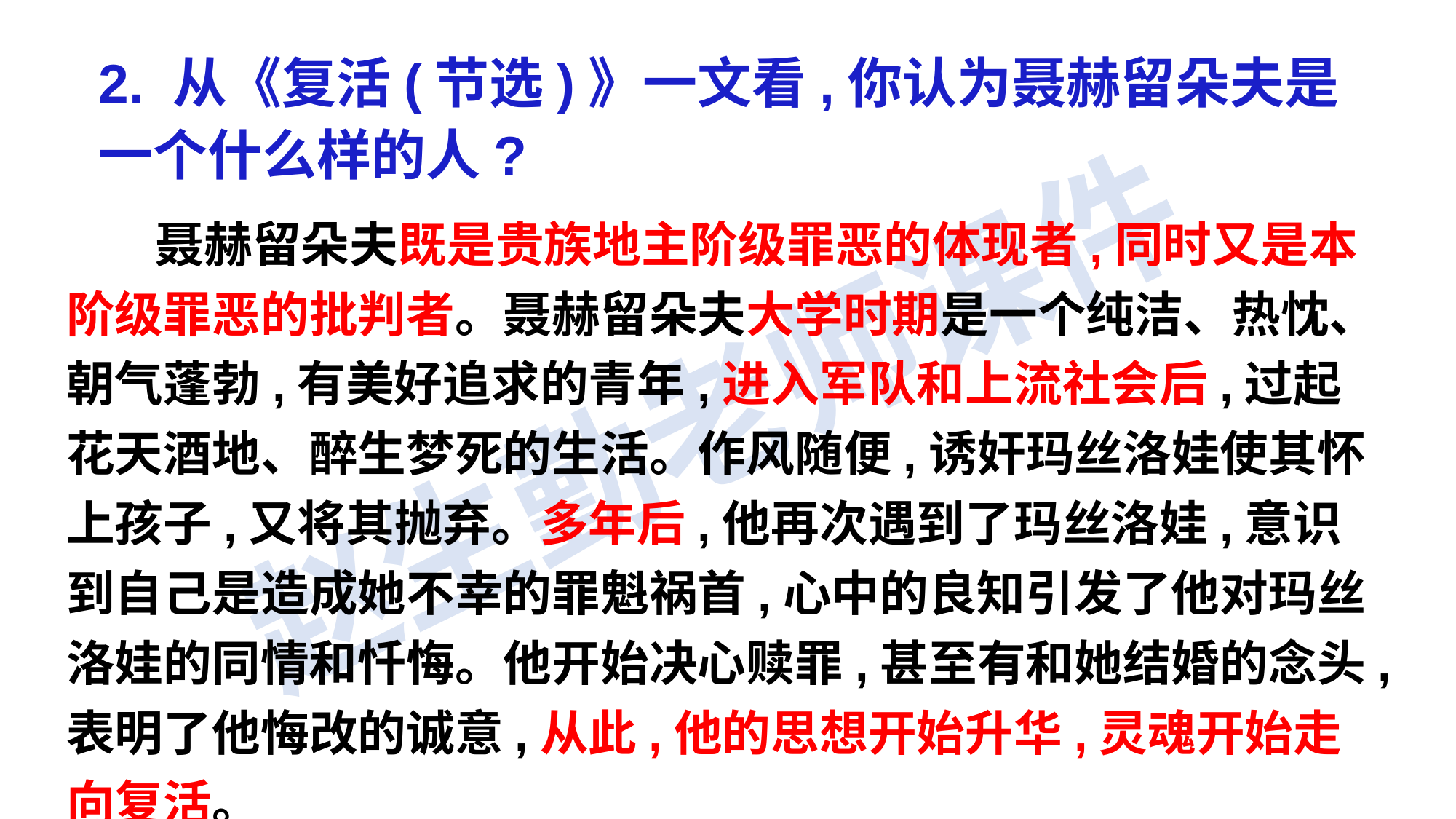

2. 从《复活(节选)》一文看,你认为聂赫留朵夫是一个什么样的人?
　          聂赫留朵夫既是贵族地主阶级罪恶的体现者,同时又是本阶级罪恶的批判者。聂赫留朵夫大学时期是一个纯洁、热忱、朝气蓬勃,有美好追求的青年,进入军队和上流社会后,过起花天酒地、醉生梦死的生活。作风随便,诱奸玛丝洛娃使其怀上孩子,又将其抛弃。多年后,他再次遇到了玛丝洛娃,意识到自己是造成她不幸的罪魁祸首,心中的良知引发了他对玛丝洛娃的同情和忏悔。他开始决心赎罪,甚至有和她结婚的念头,表明了他悔改的诚意,从此,他的思想开始升华,灵魂开始走向复活。